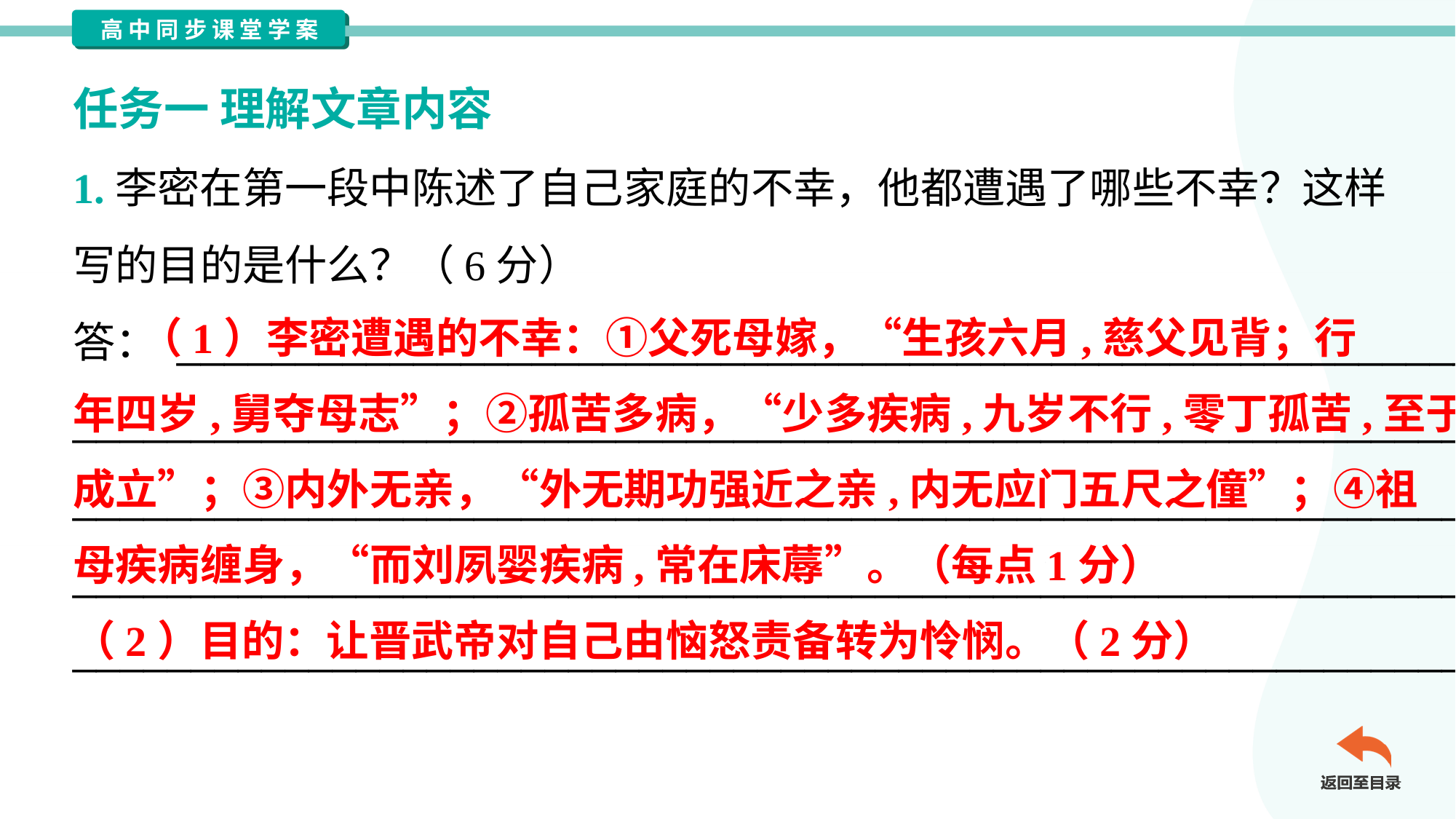

任务一 理解文章内容
1.李密在第一段中陈述了自己家庭的不幸，他都遭遇了哪些不幸？这样
写的目的是什么？（6分）
答： ________________________________________________________
_____________________________________________________________
_____________________________________________________________
_____________________________________________________________
_____________________________________________________________
      （1）李密遭遇的不幸：①父死母嫁，“生孩六月,慈父见背；行
年四岁,舅夺母志”；②孤苦多病，“少多疾病,九岁不行,零丁孤苦,至于
成立”；③内外无亲，“外无期功强近之亲,内无应门五尺之僮”；④祖
母疾病缠身，“而刘夙婴疾病,常在床蓐”。（每点1分）
（2）目的：让晋武帝对自己由恼怒责备转为怜悯。（2分）